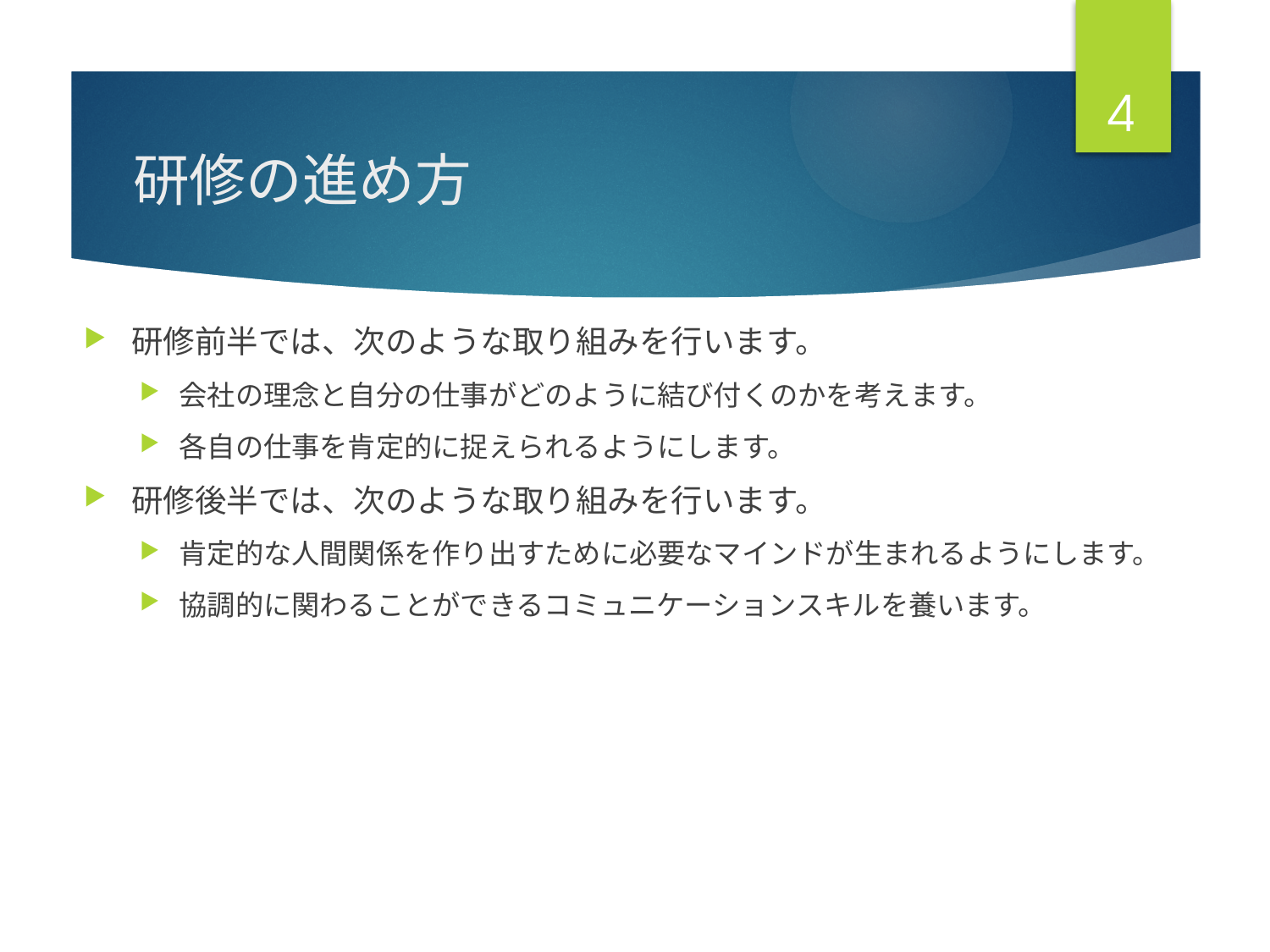

4
# 研修の進め方
研修前半では、次のような取り組みを行います。
会社の理念と自分の仕事がどのように結び付くのかを考えます。
各自の仕事を肯定的に捉えられるようにします。
研修後半では、次のような取り組みを行います。
肯定的な人間関係を作り出すために必要なマインドが生まれるようにします。
協調的に関わることができるコミュニケーションスキルを養います。